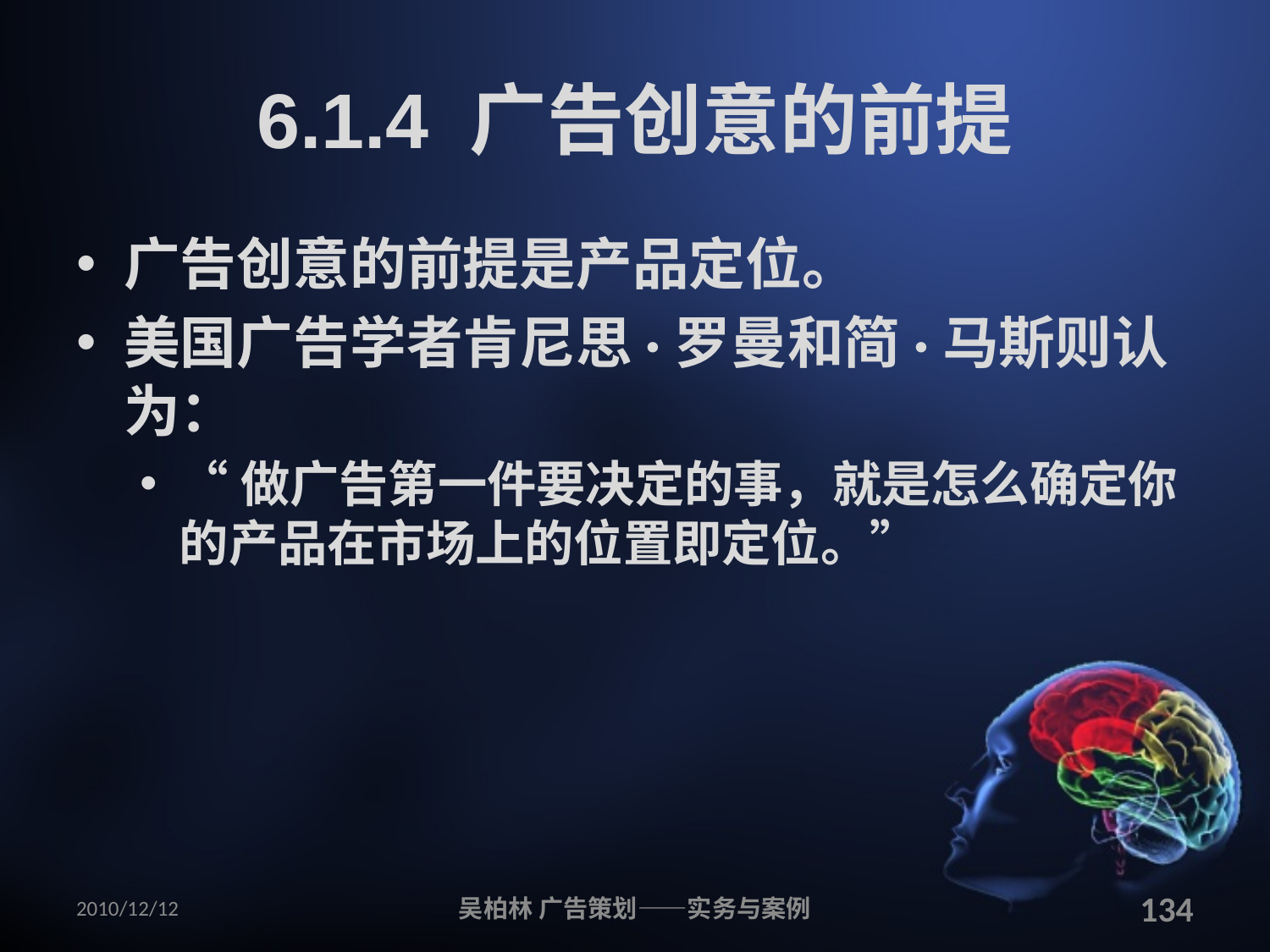

# 6.1.4 广告创意的前提
广告创意的前提是产品定位。
美国广告学者肯尼思·罗曼和简·马斯则认为：
“做广告第一件要决定的事，就是怎么确定你的产品在市场上的位置即定位。”
2010/12/12
吴柏林 广告策划——实务与案例
134